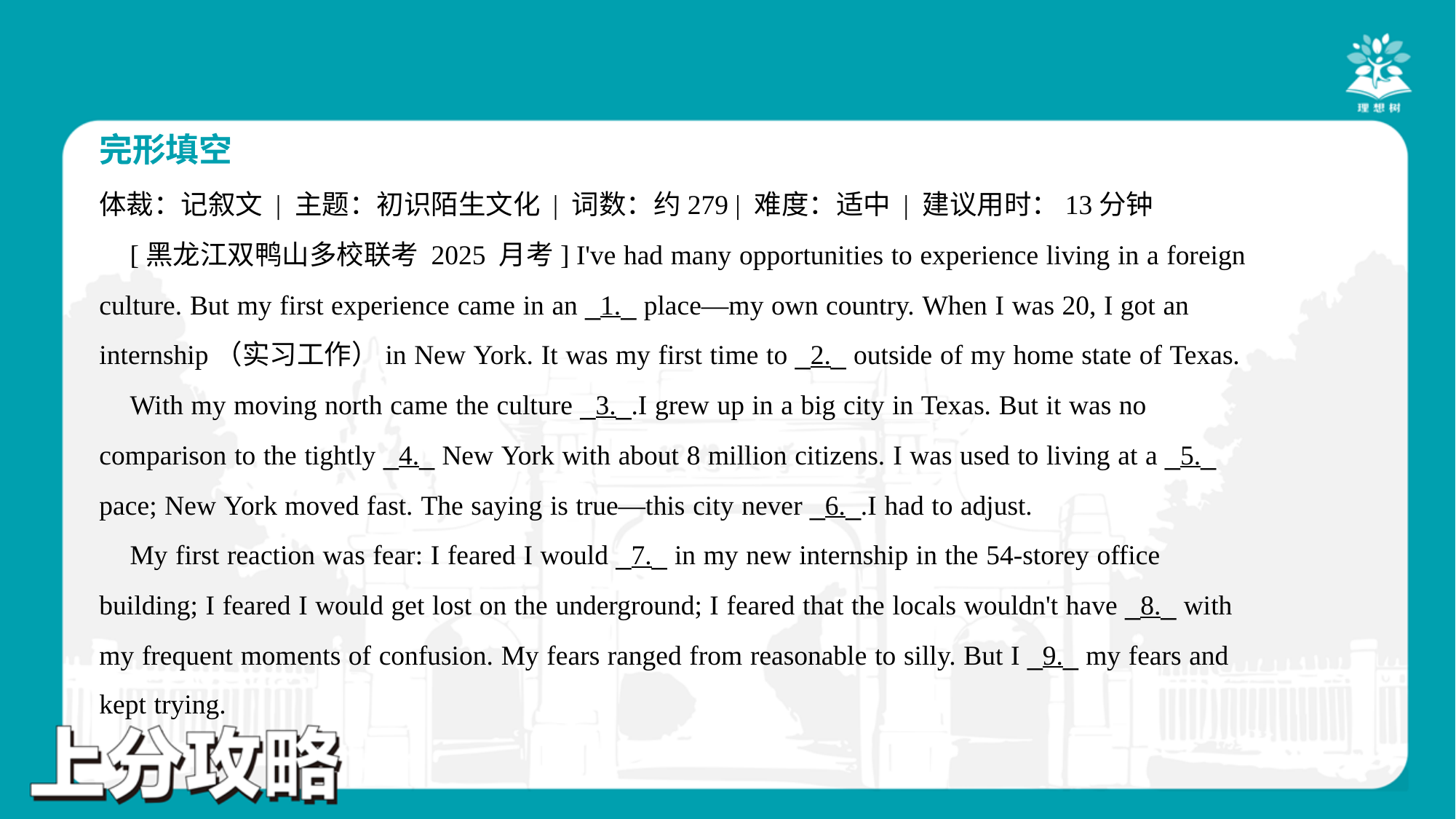

完形填空
体裁：记叙文 | 主题：初识陌生文化 | 词数：约279 | 难度：适中 | 建议用时：13分钟
    [黑龙江双鸭山多校联考 2025 月考] I've had many opportunities to experience living in a foreign
culture. But my first experience came in an _1._ place—my own country. When I was 20, I got an
internship（实习工作）in New York. It was my first time to _2._ outside of my home state of Texas.
    With my moving north came the culture _3._.I grew up in a big city in Texas. But it was no
comparison to the tightly _4._ New York with about 8 million citizens. I was used to living at a _5._
pace; New York moved fast. The saying is true—this city never _6._.I had to adjust.
    My first reaction was fear: I feared I would _7._ in my new internship in the 54-storey office
building; I feared I would get lost on the underground; I feared that the locals wouldn't have _8._ with
my frequent moments of confusion. My fears ranged from reasonable to silly. But I _9._ my fears and
kept trying.#4